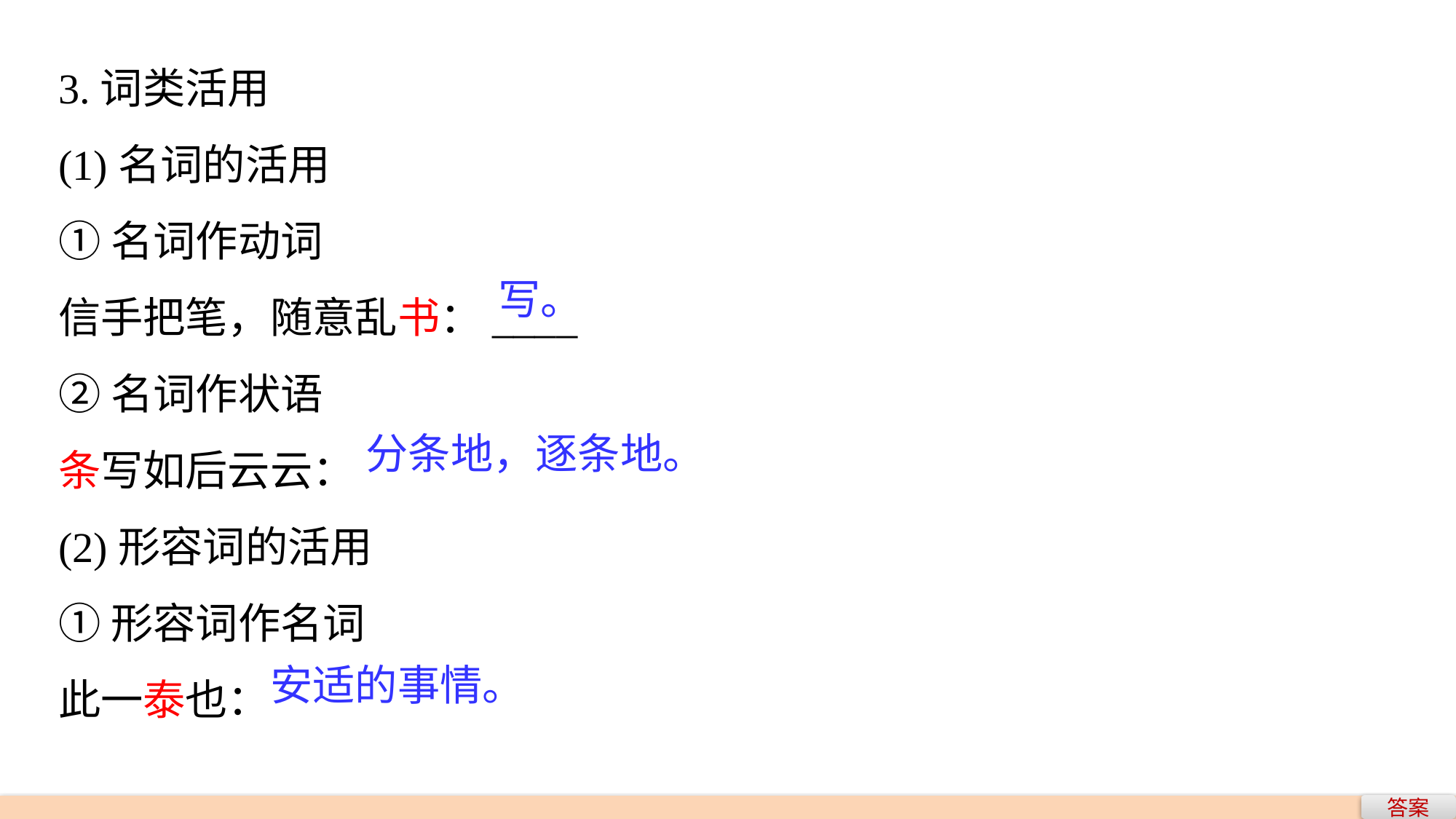

3.词类活用
(1)名词的活用
①名词作动词
信手把笔，随意乱书：____
②名词作状语
条写如后云云：
(2)形容词的活用
①形容词作名词
此一泰也：
写。
分条地，逐条地。
安适的事情。
答案